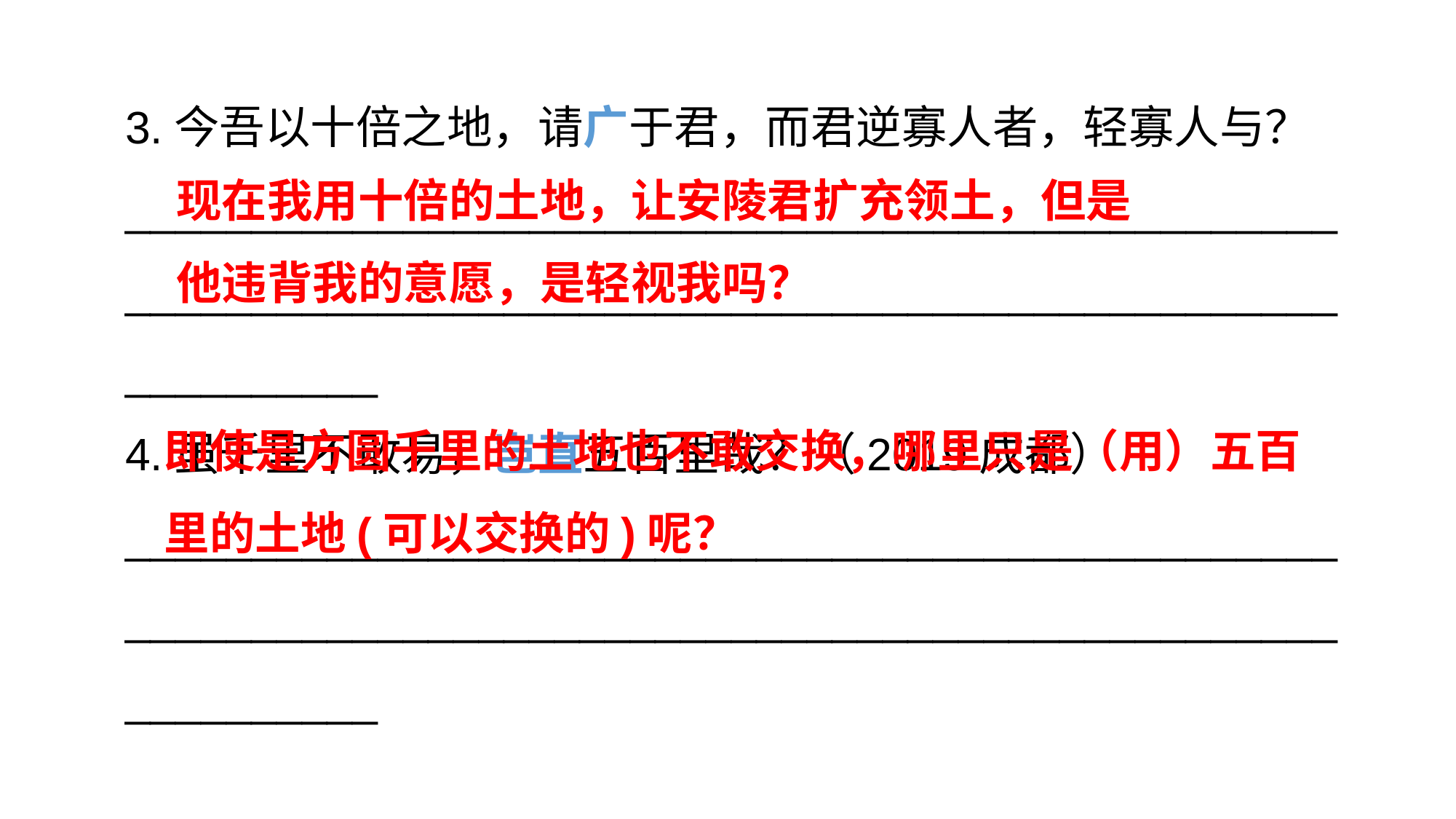

3.今吾以十倍之地，请广于君，而君逆寡人者，轻寡人与？
__________________________________________________________________________________________________________
4.虽千里不敢易，岂直五百里哉？（2019成都）
__________________________________________________________________________________________________________
现在我用十倍的土地，让安陵君扩充领土，但是他违背我的意愿，是轻视我吗？
即使是方圆千里的土地也不敢交换，哪里只是（用）五百里的土地(可以交换的)呢？